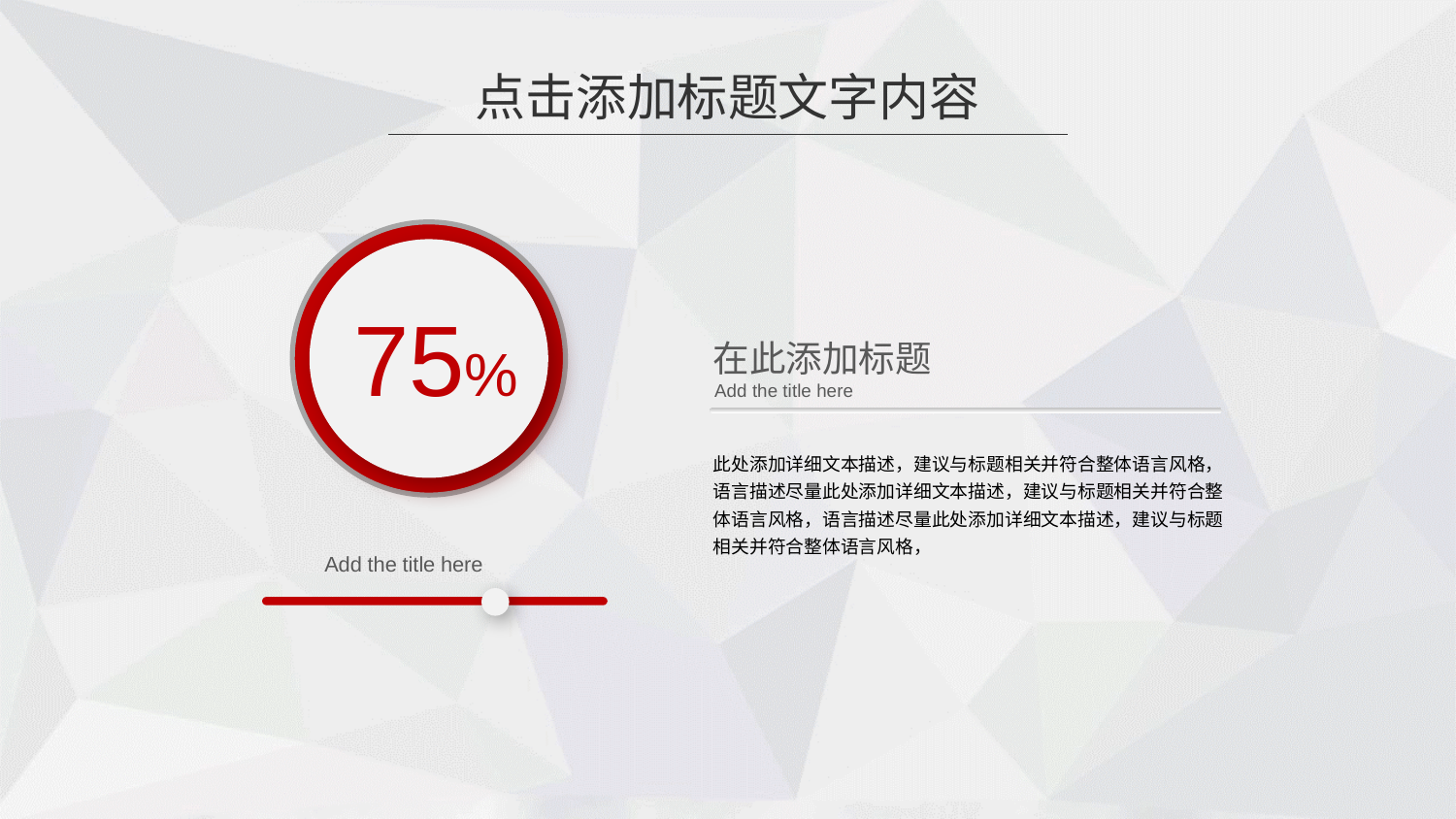

点击添加标题文字内容

75%
在此添加标题
Add the title here

此处添加详细文本描述，建议与标题相关并符合整体语言风格，语言描述尽量此处添加详细文本描述，建议与标题相关并符合整体语言风格，语言描述尽量此处添加详细文本描述，建议与标题相关并符合整体语言风格，
Add the title here